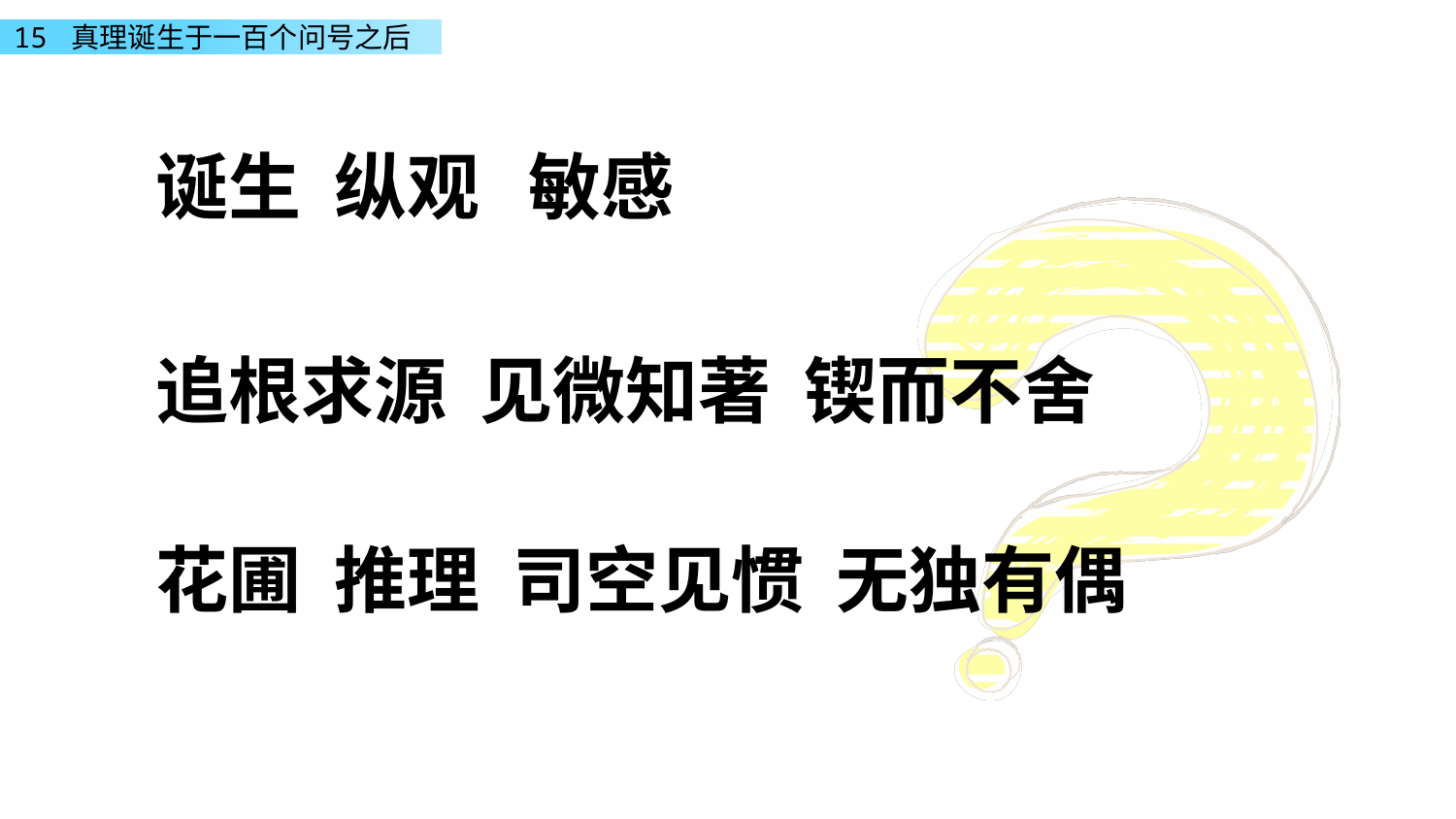

诞生  纵观   敏感

追根求源  见微知著  锲而不舍
花圃  推理  司空见惯  无独有偶